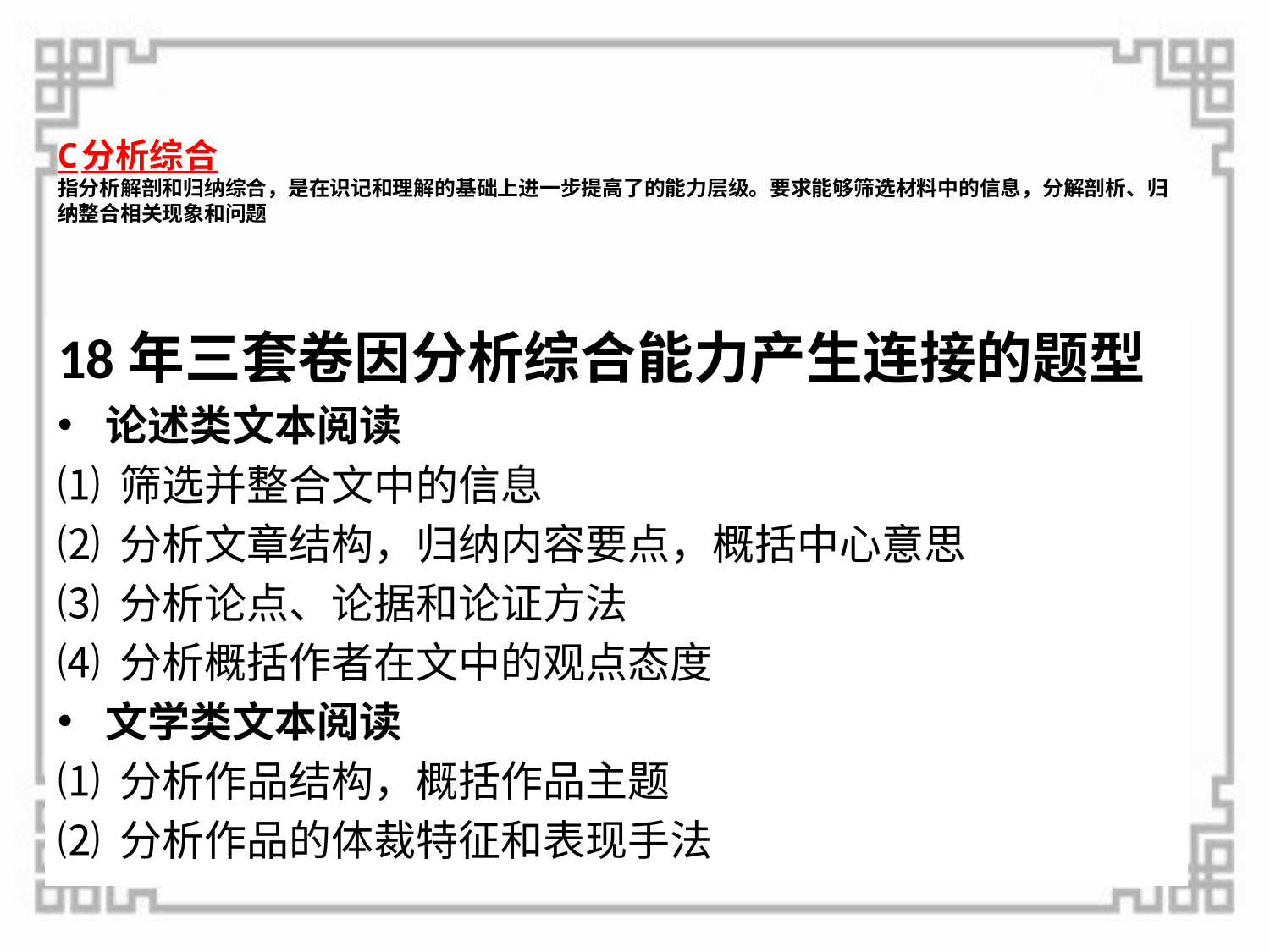

# C分析综合 指分析解剖和归纳综合，是在识记和理解的基础上进一步提高了的能力层级。要求能够筛选材料中的信息，分解剖析、归纳整合相关现象和问题
18年三套卷因分析综合能力产生连接的题型
论述类文本阅读
⑴ 筛选并整合文中的信息
⑵ 分析文章结构，归纳内容要点，概括中心意思
⑶ 分析论点、论据和论证方法
⑷ 分析概括作者在文中的观点态度
文学类文本阅读
⑴ 分析作品结构，概括作品主题
⑵ 分析作品的体裁特征和表现手法